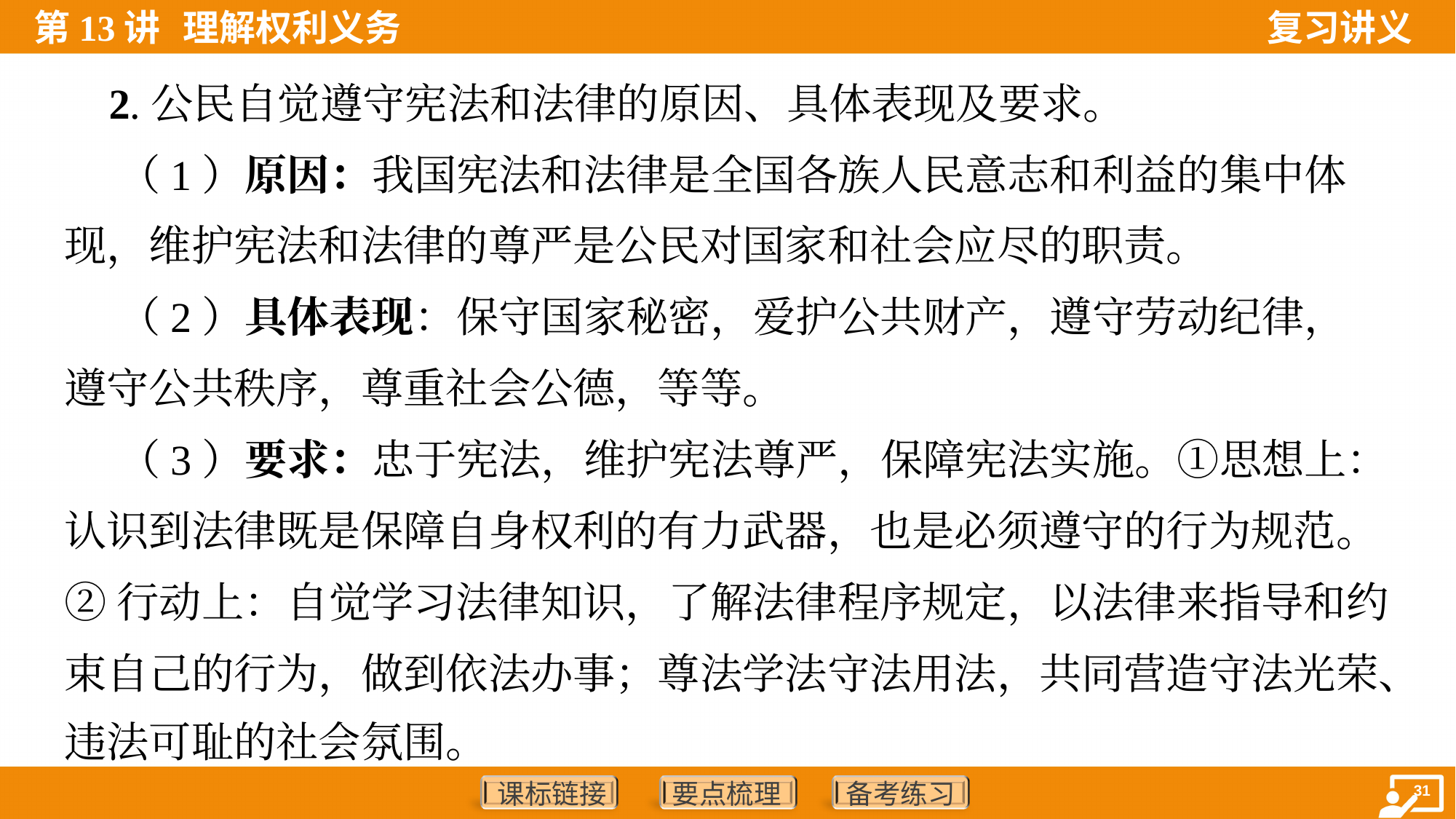

2.公民自觉遵守宪法和法律的原因、具体表现及要求。
    （1）原因：我国宪法和法律是全国各族人民意志和利益的集中体
现，维护宪法和法律的尊严是公民对国家和社会应尽的职责。
    （2）具体表现：保守国家秘密，爱护公共财产，遵守劳动纪律，
遵守公共秩序，尊重社会公德，等等。
    （3）要求：忠于宪法，维护宪法尊严，保障宪法实施。①思想上：
认识到法律既是保障自身权利的有力武器，也是必须遵守的行为规范。
②行动上：自觉学习法律知识，了解法律程序规定，以法律来指导和约
束自己的行为，做到依法办事；尊法学法守法用法，共同营造守法光荣、
违法可耻的社会氛围。